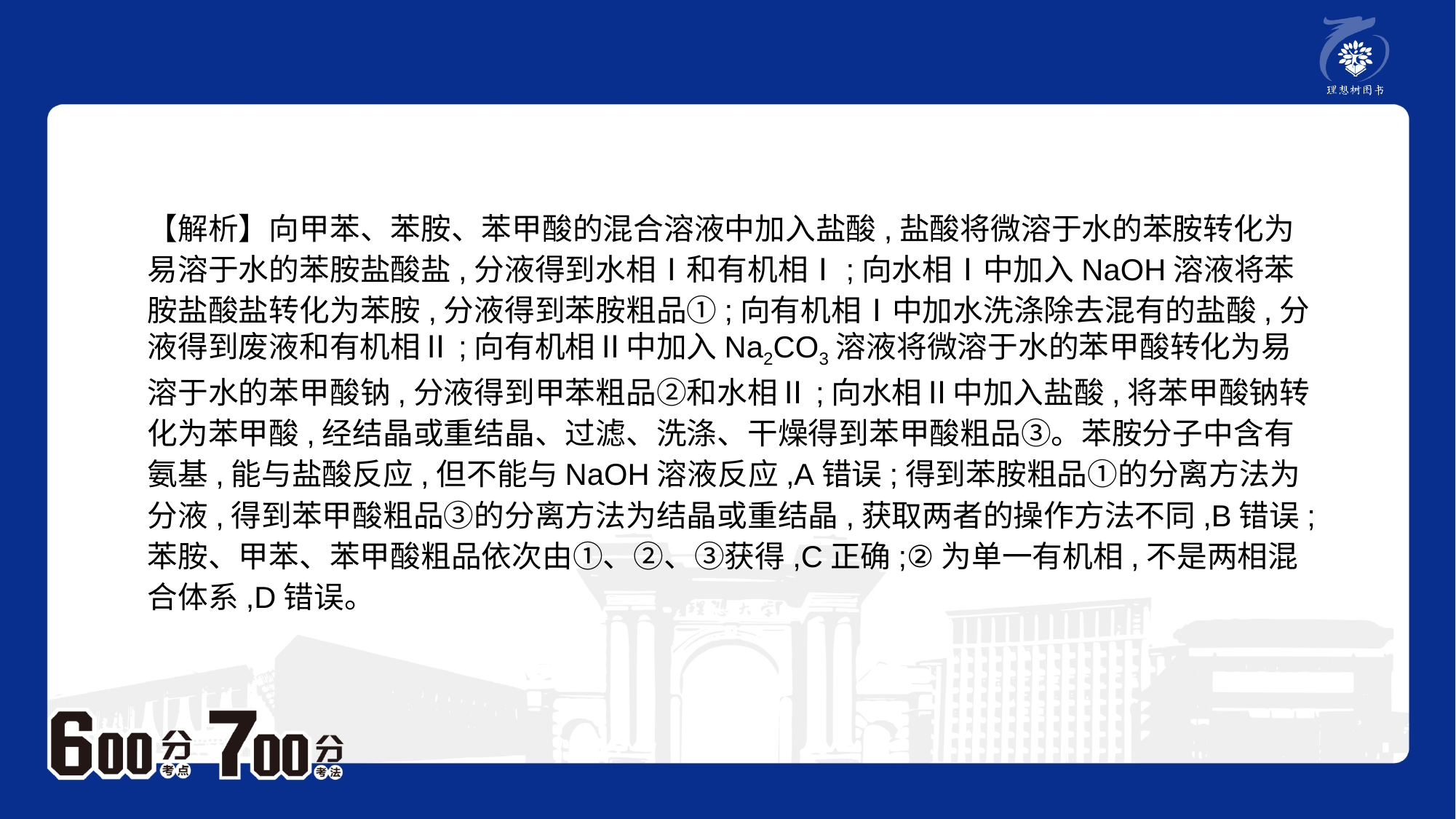

【解析】向甲苯、苯胺、苯甲酸的混合溶液中加入盐酸,盐酸将微溶于水的苯胺转化为易溶于水的苯胺盐酸盐,分液得到水相Ⅰ和有机相Ⅰ;向水相Ⅰ中加入NaOH溶液将苯胺盐酸盐转化为苯胺,分液得到苯胺粗品①;向有机相Ⅰ中加水洗涤除去混有的盐酸,分液得到废液和有机相Ⅱ;向有机相Ⅱ中加入Na2CO3溶液将微溶于水的苯甲酸转化为易溶于水的苯甲酸钠,分液得到甲苯粗品②和水相Ⅱ;向水相Ⅱ中加入盐酸,将苯甲酸钠转化为苯甲酸,经结晶或重结晶、过滤、洗涤、干燥得到苯甲酸粗品③。苯胺分子中含有氨基,能与盐酸反应,但不能与NaOH溶液反应,A错误;得到苯胺粗品①的分离方法为分液,得到苯甲酸粗品③的分离方法为结晶或重结晶,获取两者的操作方法不同,B错误;苯胺、甲苯、苯甲酸粗品依次由①、②、③获得,C正确;②为单一有机相,不是两相混合体系,D错误。